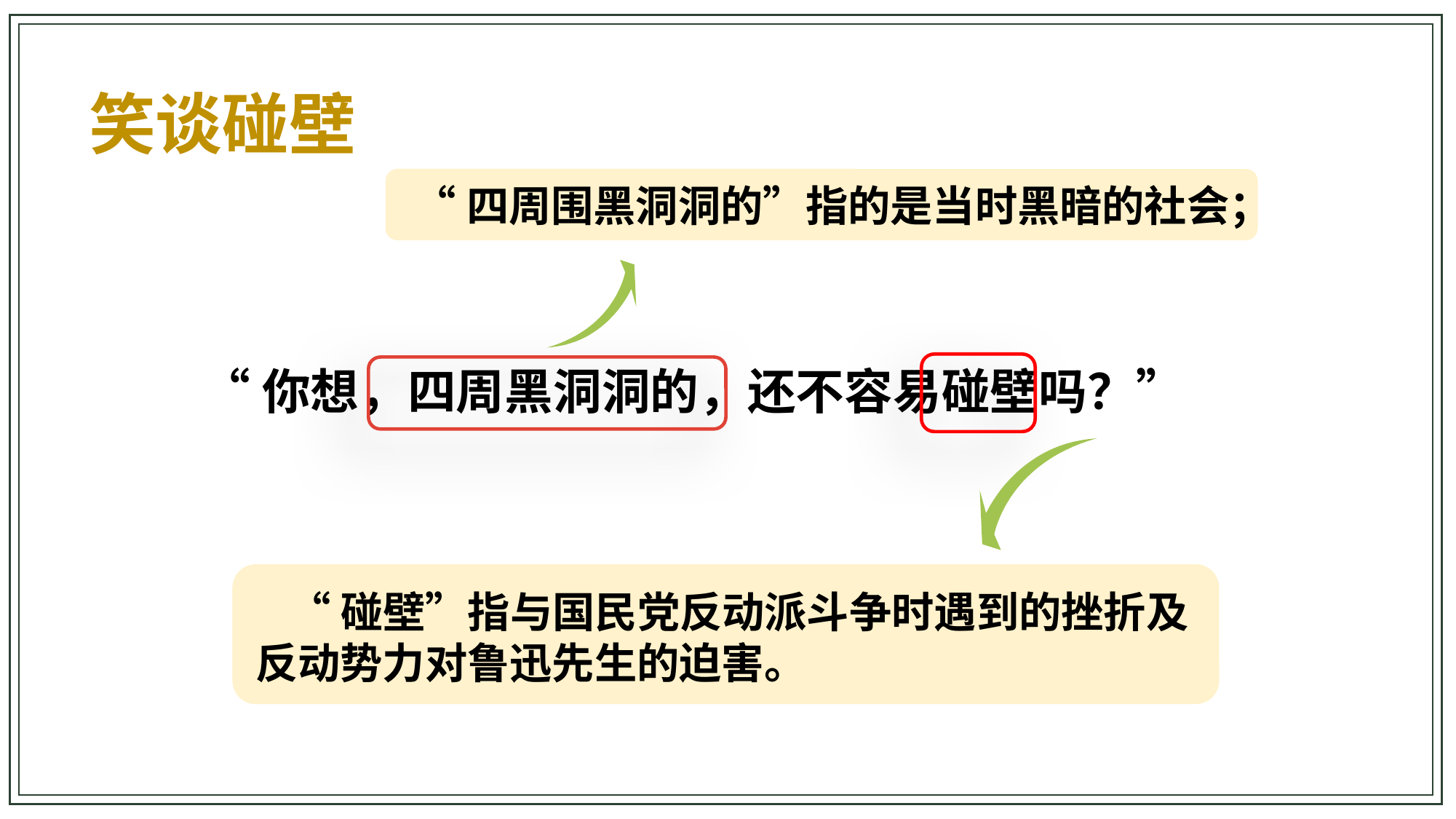

笑谈碰壁
“四周围黑洞洞的”指的是当时黑暗的社会；

“你想，四周黑洞洞的，还不容易碰壁吗？”

    “碰壁”指与国民党反动派斗争时遇到的挫折及反动势力对鲁迅先生的迫害。